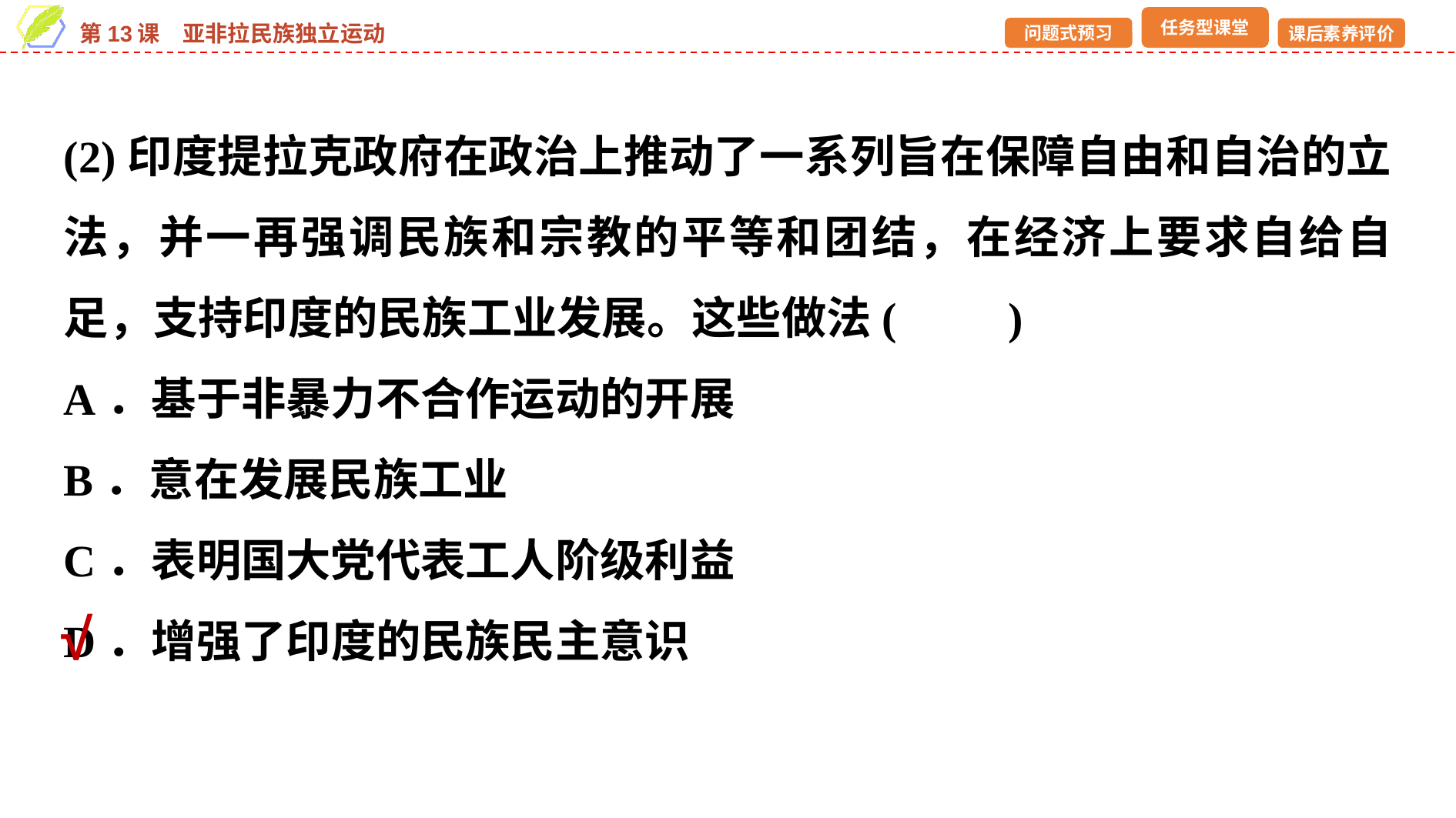

(2)印度提拉克政府在政治上推动了一系列旨在保障自由和自治的立法，并一再强调民族和宗教的平等和团结，在经济上要求自给自足，支持印度的民族工业发展。这些做法(　　)
A．基于非暴力不合作运动的开展
B．意在发展民族工业
C．表明国大党代表工人阶级利益
D．增强了印度的民族民主意识
√